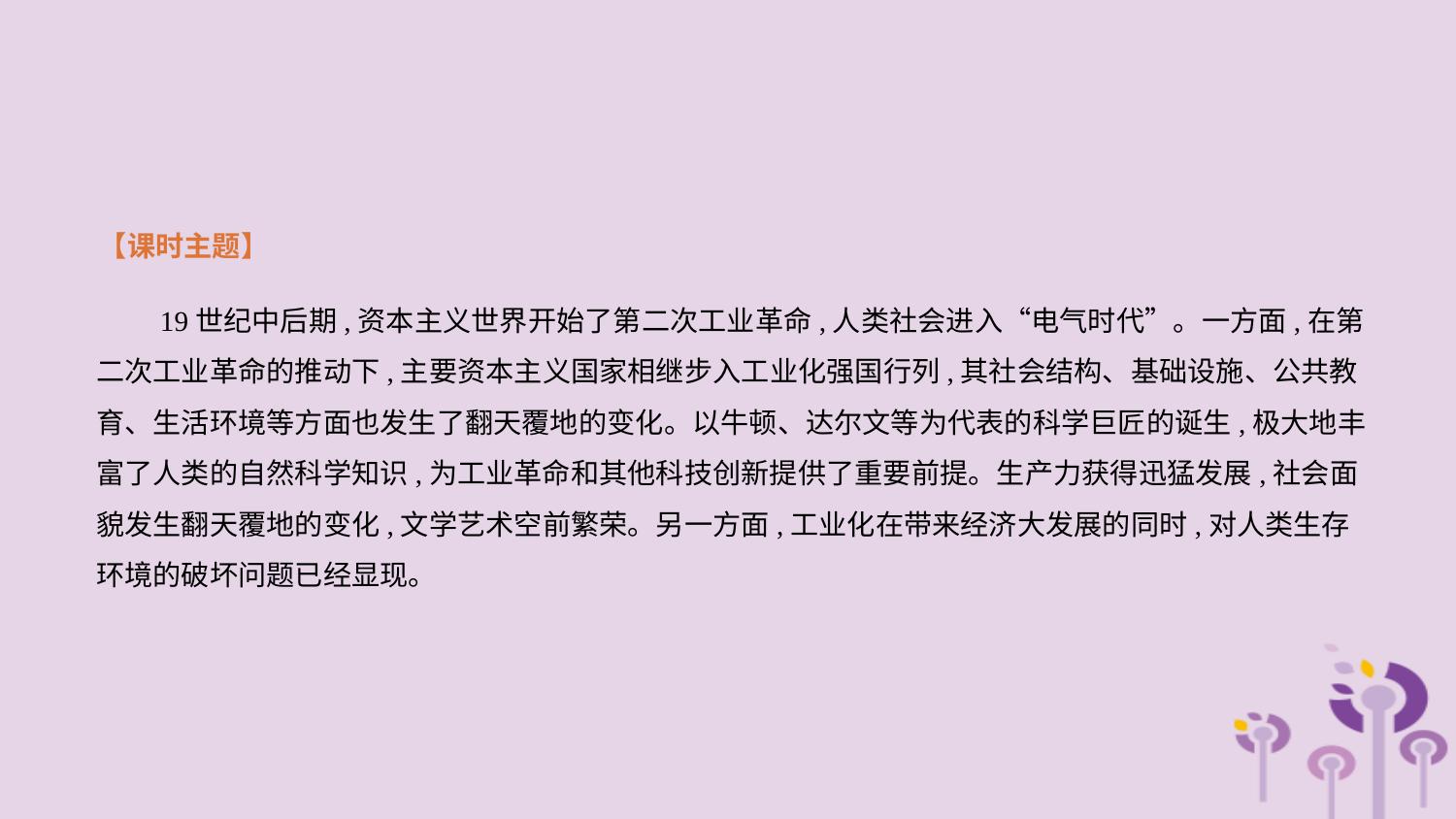

【课时主题】
　　19世纪中后期,资本主义世界开始了第二次工业革命,人类社会进入“电气时代”。一方面,在第二次工业革命的推动下,主要资本主义国家相继步入工业化强国行列,其社会结构、基础设施、公共教育、生活环境等方面也发生了翻天覆地的变化。以牛顿、达尔文等为代表的科学巨匠的诞生,极大地丰富了人类的自然科学知识,为工业革命和其他科技创新提供了重要前提。生产力获得迅猛发展,社会面貌发生翻天覆地的变化,文学艺术空前繁荣。另一方面,工业化在带来经济大发展的同时,对人类生存环境的破坏问题已经显现。